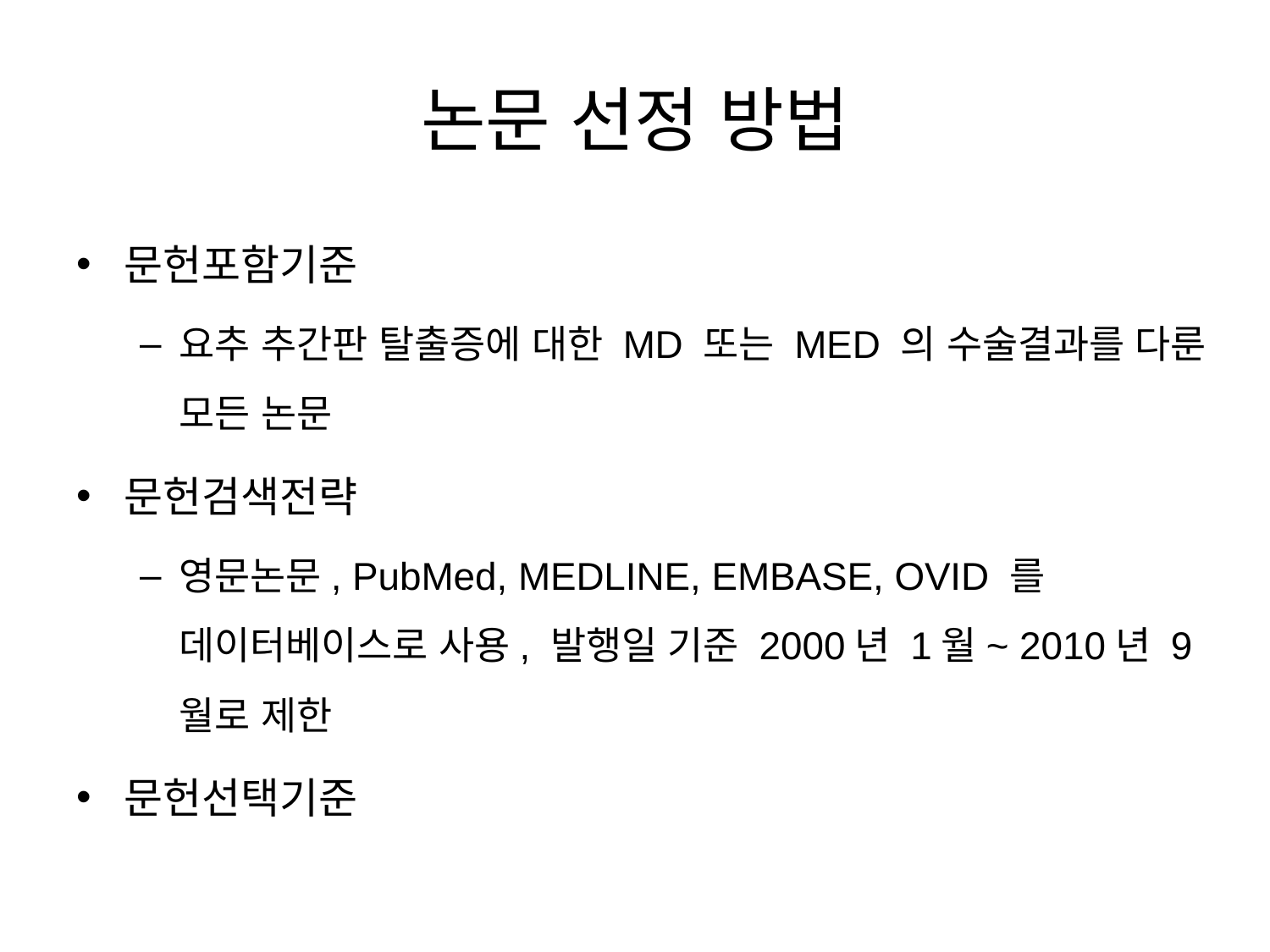

# 논문 선정 방법
문헌포함기준
요추 추간판 탈출증에 대한 MD 또는 MED 의 수술결과를 다룬 모든 논문
문헌검색전략
영문논문, PubMed, MEDLINE, EMBASE, OVID 를 데이터베이스로 사용, 발행일 기준 2000년 1월~ 2010년 9월로 제한
문헌선택기준